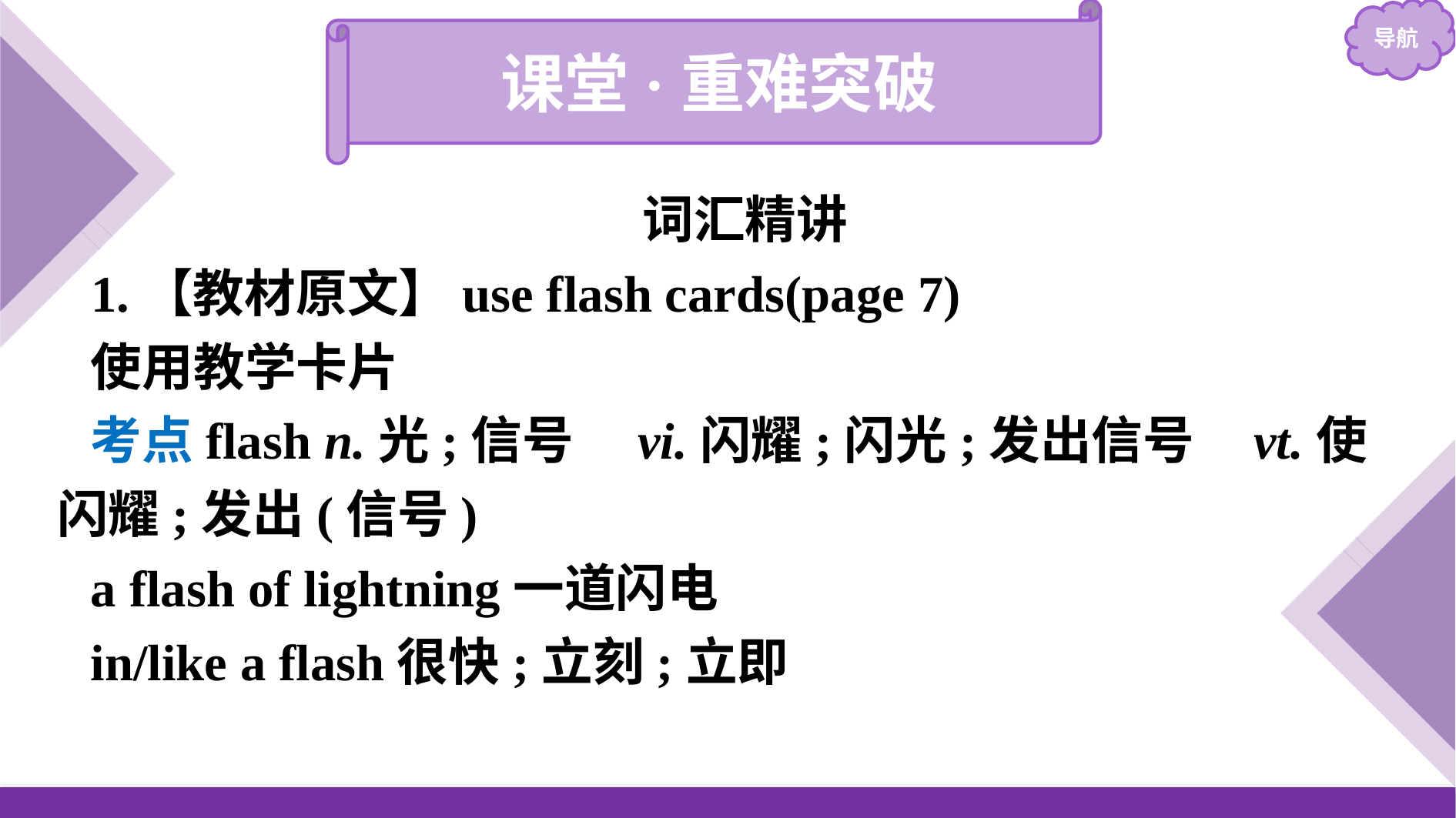

课堂·重难突破
词汇精讲
1.【教材原文】use flash cards(page 7)
使用教学卡片
考点flash n.光;信号　vi.闪耀;闪光;发出信号    vt.使闪耀;发出(信号)
a flash of lightning一道闪电
in/like a flash很快;立刻;立即